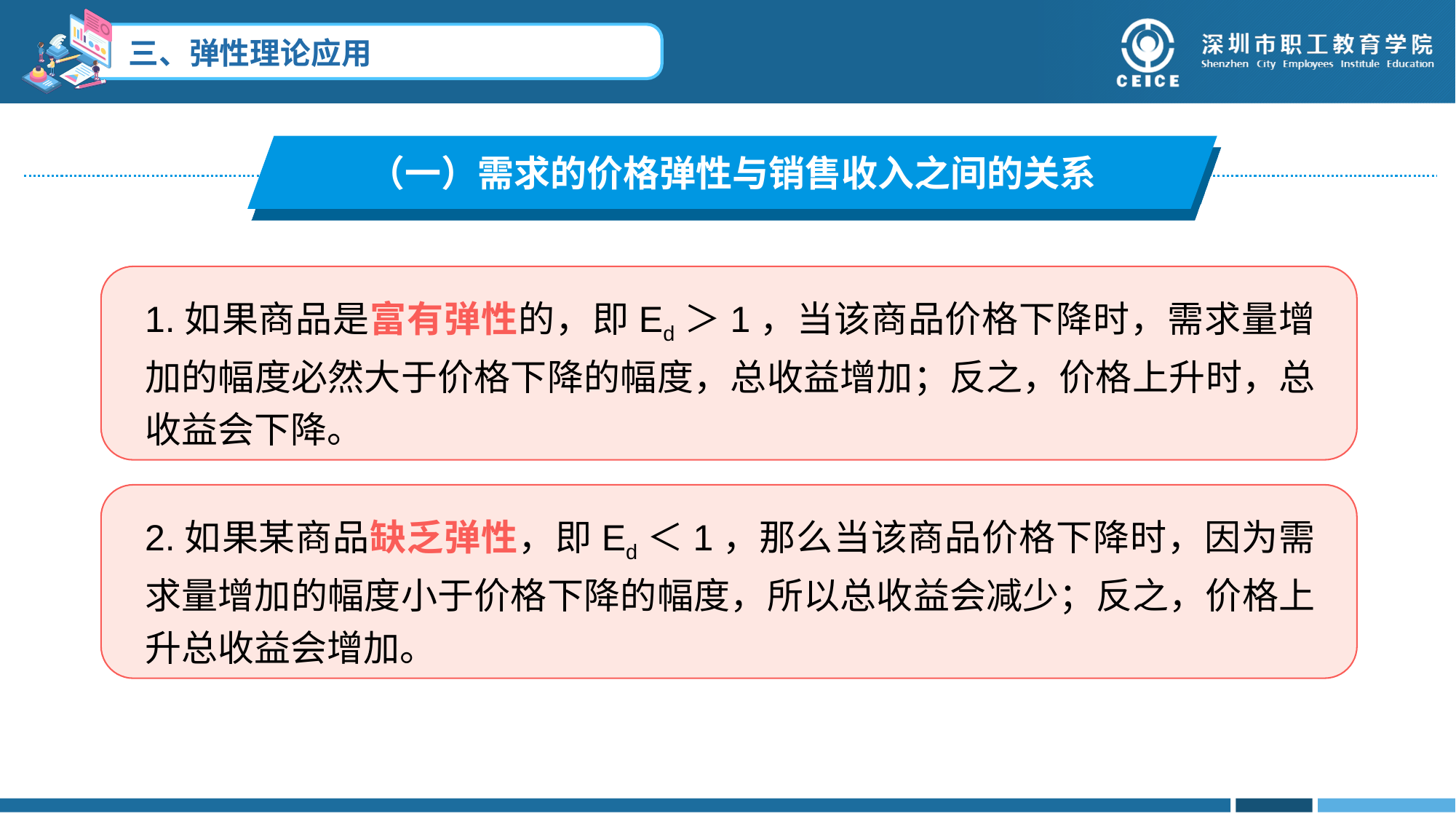

（一）需求的价格弹性与销售收入之间的关系

1.如果商品是富有弹性的，即Ed＞1，当该商品价格下降时，需求量增加的幅度必然大于价格下降的幅度，总收益增加；反之，价格上升时，总收益会下降。

政府采用粮食支持价格策略，就是针对粮食作为必需品一般缺乏弹性，为了防止“谷贱伤农”，丰收时提价不降价，采取政府购买措施，以鼓励农民种粮的积极性。

2.如果某商品缺乏弹性，即Ed＜1，那么当该商品价格下降时，因为需求量增加的幅度小于价格下降的幅度，所以总收益会减少；反之，价格上升总收益会增加。
TR=P×Q